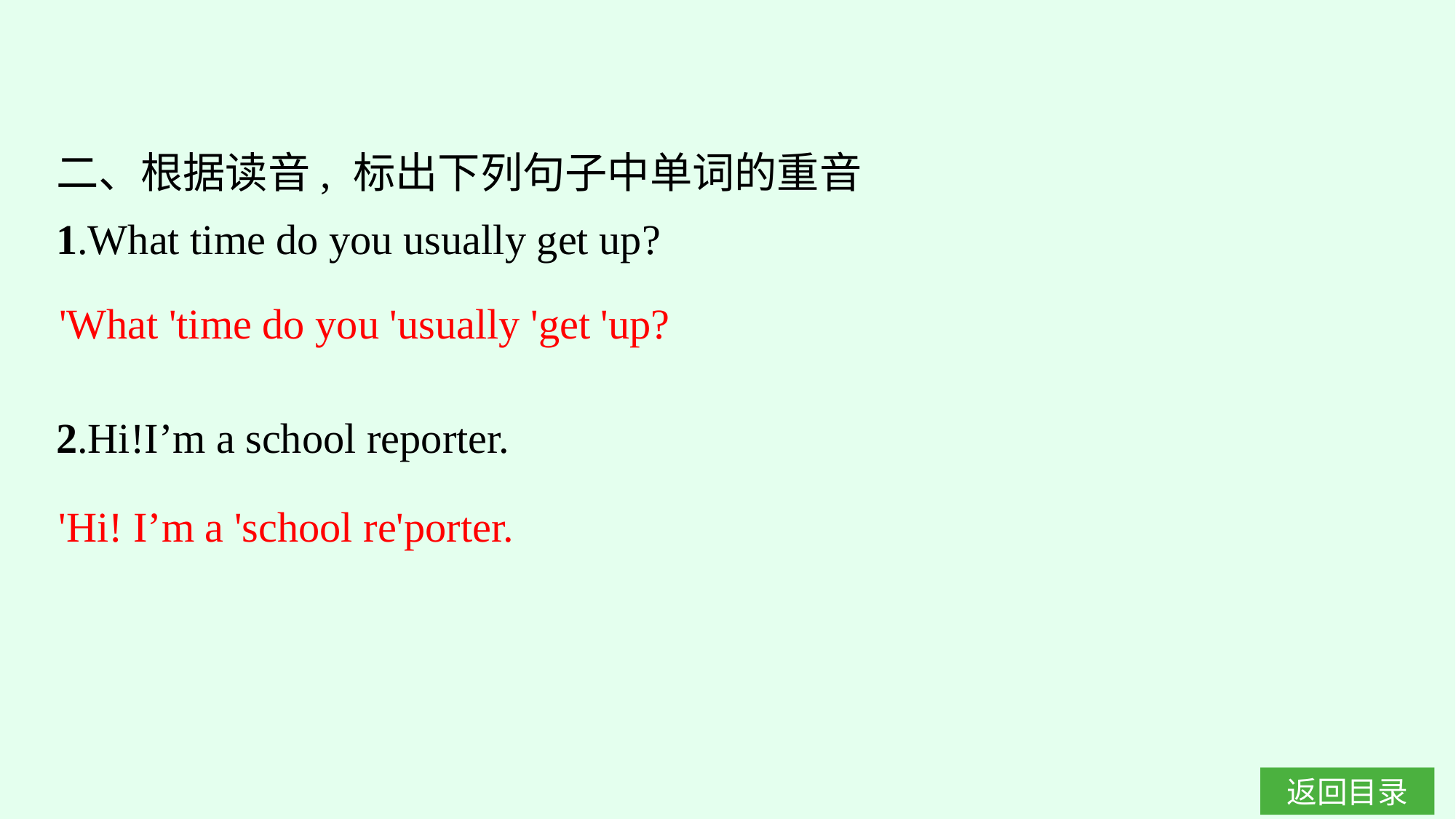

二、根据读音, 标出下列句子中单词的重音
1.What time do you usually get up?

2.Hi!I’m a school reporter.
'What 'time do you 'usually 'get 'up?
'Hi! I’m a 'school re'porter.